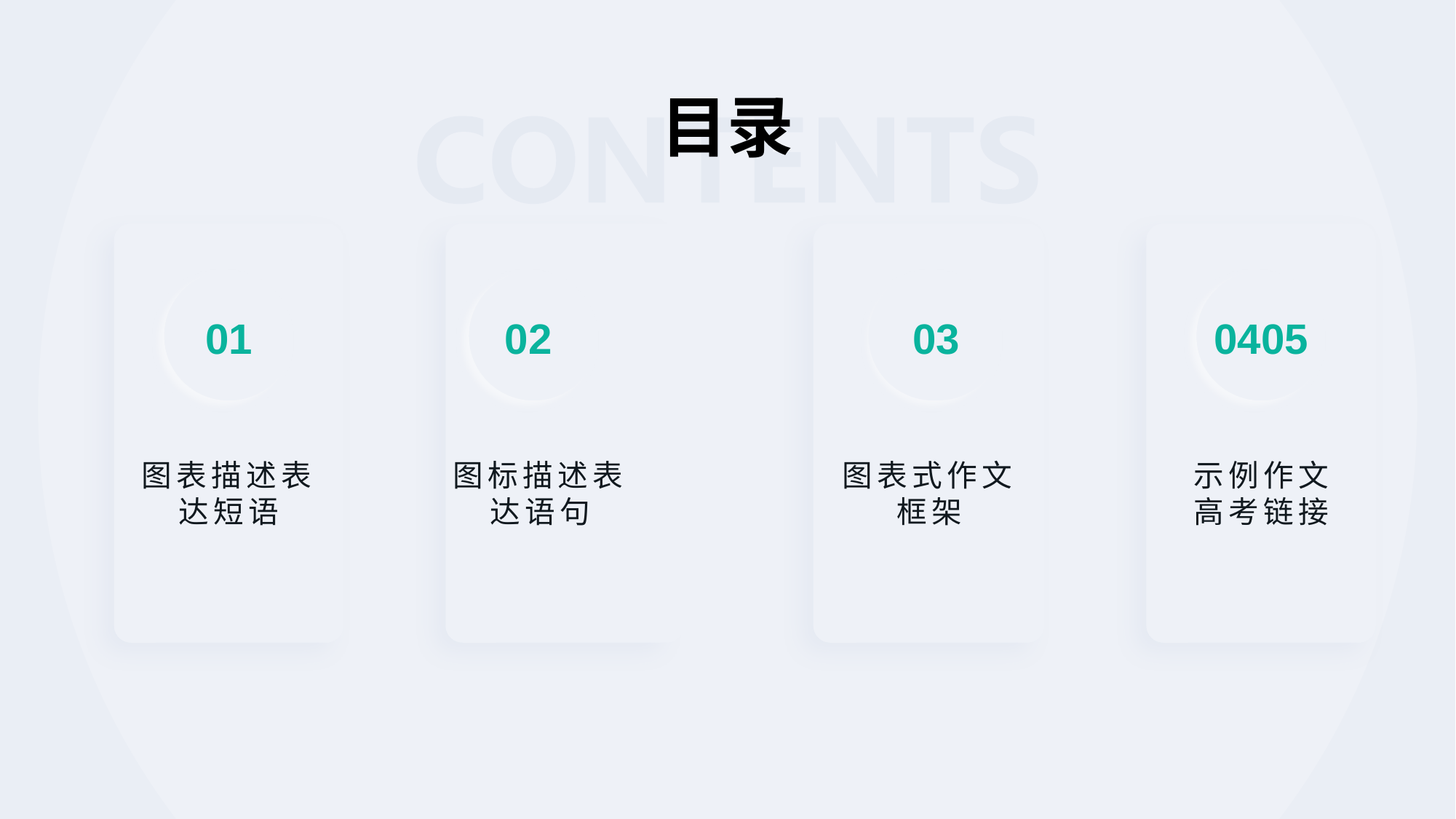

# 目录

01
02
03
0405
图表描述表达短语
图标描述表达语句
图表式作文框架
示例作文
高考链接